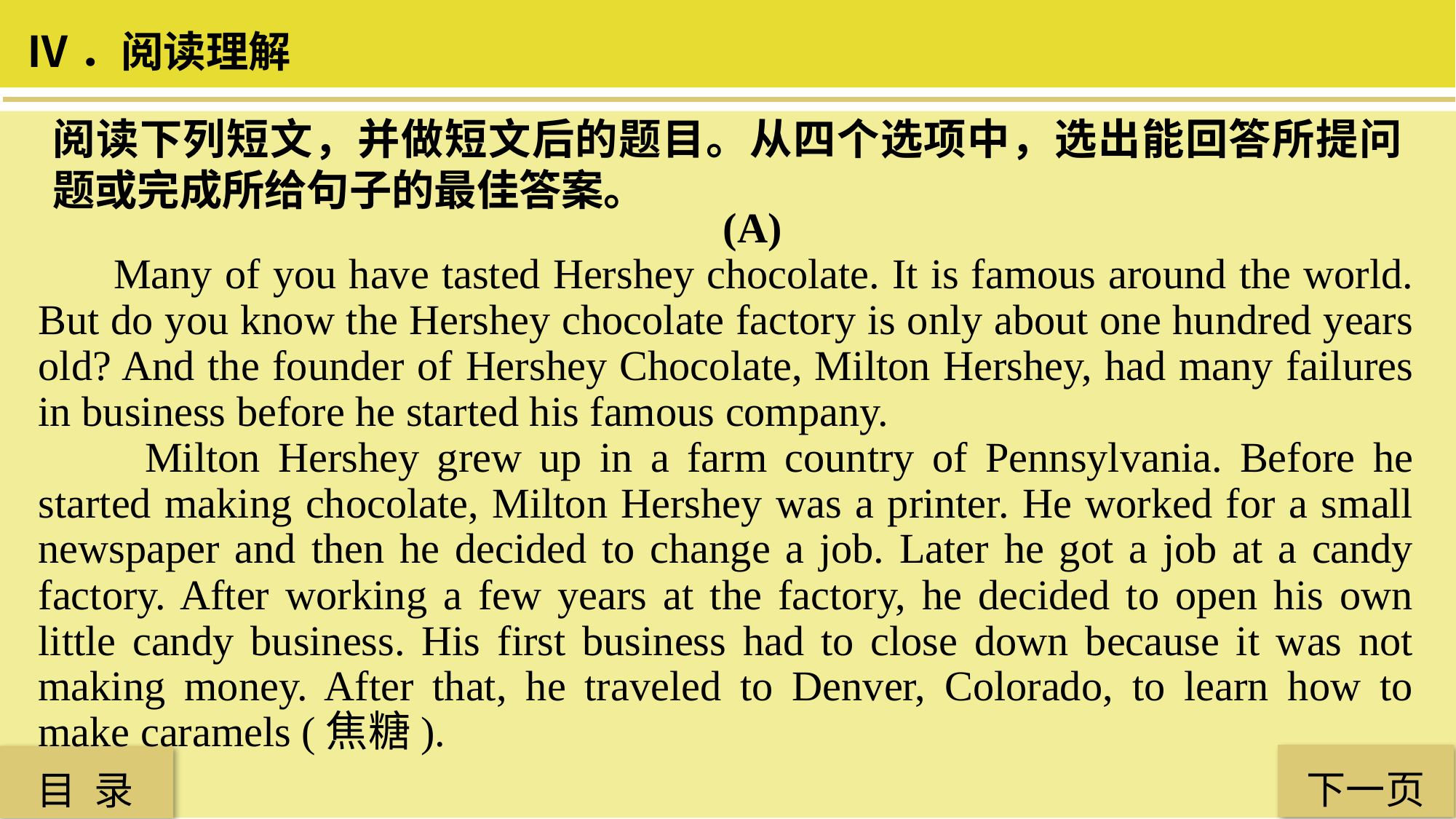

Ⅳ．阅读理解
阅读下列短文，并做短文后的题目。从四个选项中，选出能回答所提问题或完成所给句子的最佳答案。
     (A)
      Many of you have tasted Hershey chocolate. It is famous around the world. But do you know the Hershey chocolate factory is only about one hundred years old? And the founder of Hershey Chocolate, Milton Hershey, had many failures in business before he started his famous company.
      Milton Hershey grew up in a farm country of Pennsylvania. Before he started making chocolate, Milton Hershey was a printer. He worked for a small newspaper and then he decided to change a job. Later he got a job at a candy factory. After working a few years at the factory, he decided to open his own little candy business. His first business had to close down because it was not making money. After that, he traveled to Denver, Colorado, to learn how to make caramels (焦糖).